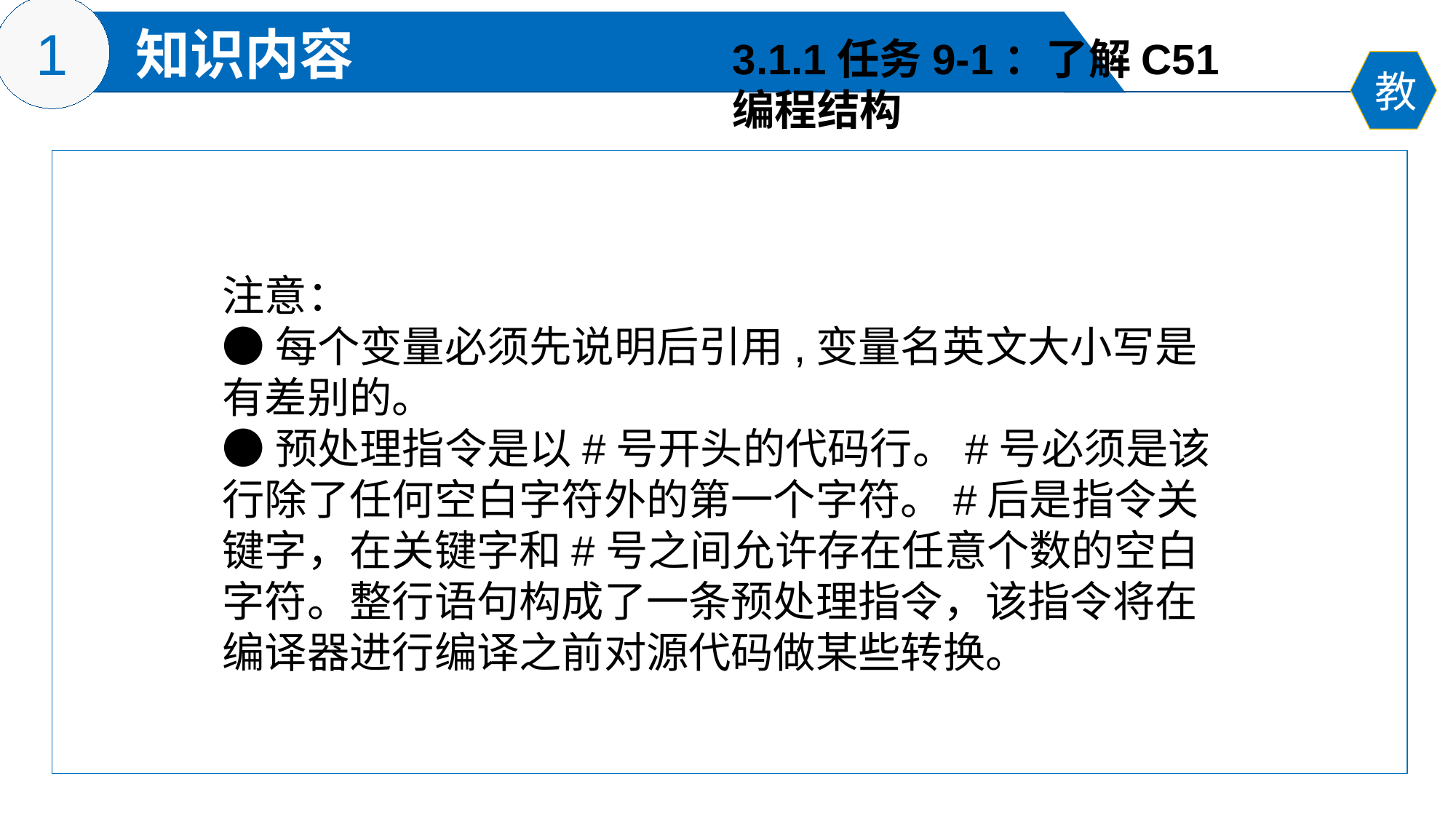

3.1.1任务9-1：了解C51
编程结构
注意：
●每个变量必须先说明后引用,变量名英文大小写是有差别的。
●预处理指令是以#号开头的代码行。#号必须是该行除了任何空白字符外的第一个字符。#后是指令关键字，在关键字和#号之间允许存在任意个数的空白字符。整行语句构成了一条预处理指令，该指令将在编译器进行编译之前对源代码做某些转换。